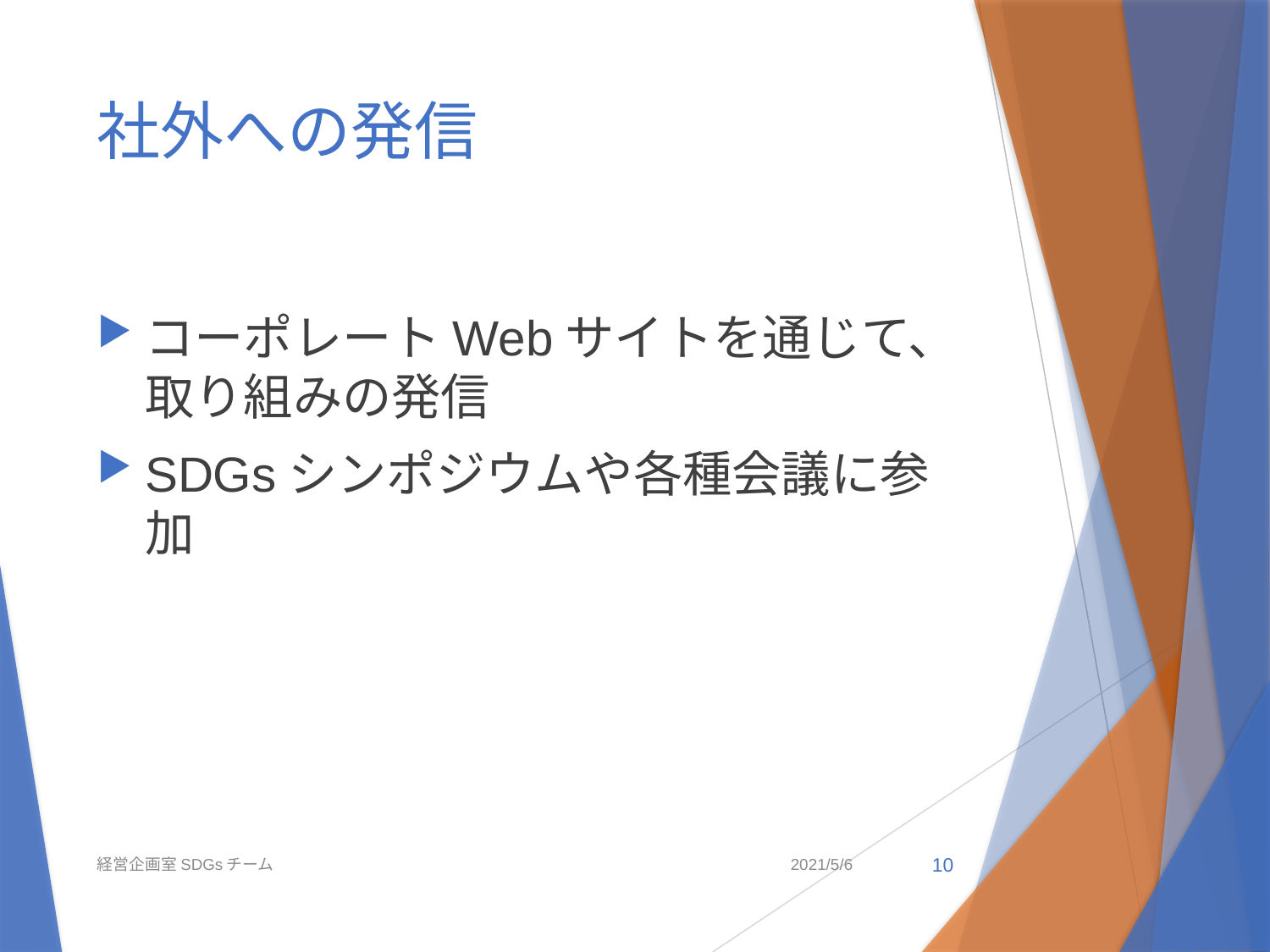

# 社外への発信
コーポレートWebサイトを通じて、取り組みの発信
SDGsシンポジウムや各種会議に参加
経営企画室SDGsチーム
2021/5/6
10